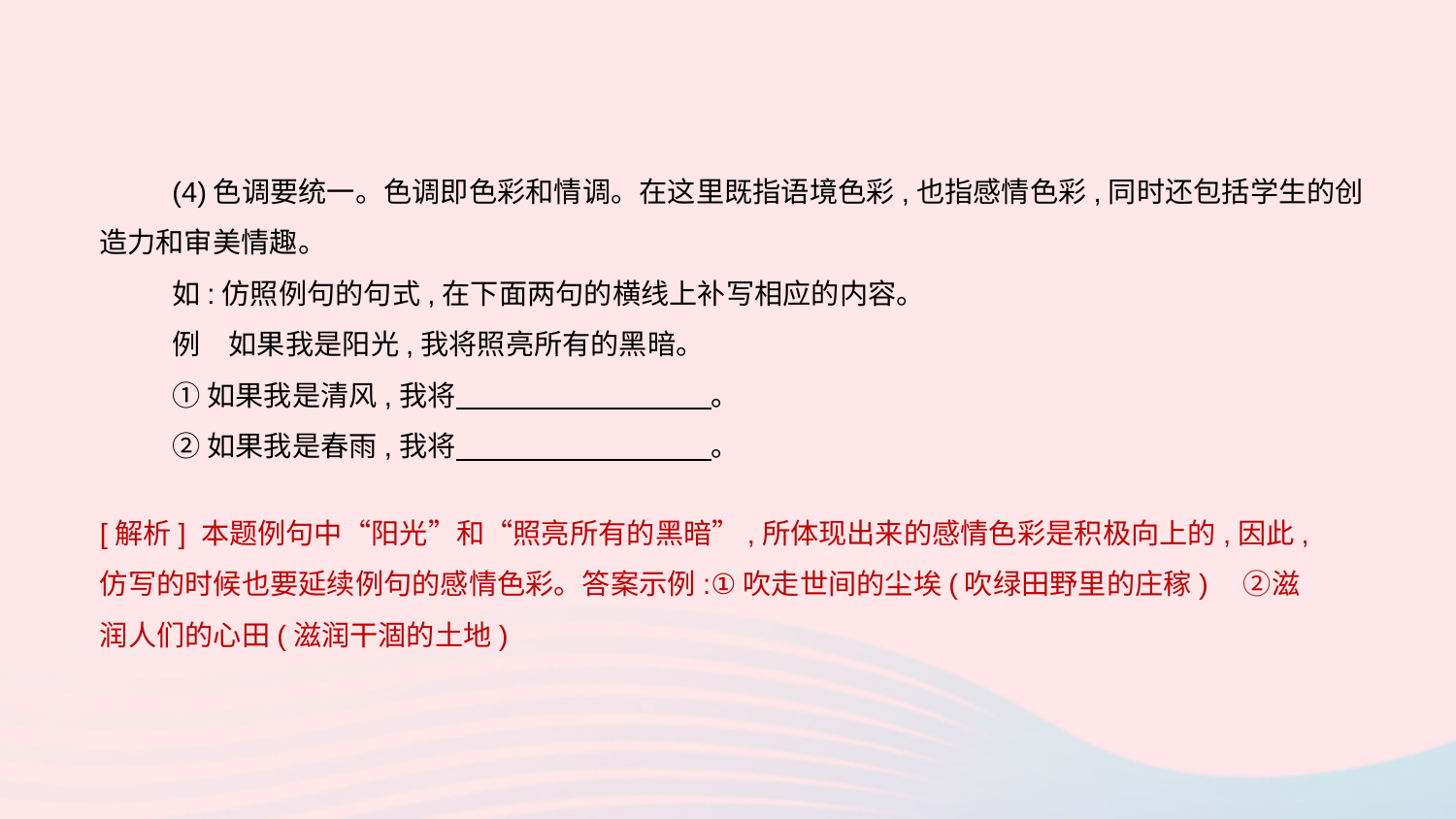

(4)色调要统一。色调即色彩和情调。在这里既指语境色彩,也指感情色彩,同时还包括学生的创造力和审美情趣。
如:仿照例句的句式,在下面两句的横线上补写相应的内容。
例　如果我是阳光,我将照亮所有的黑暗。
①如果我是清风,我将　　　　　　　　　。
②如果我是春雨,我将　　　　　　　　　。
[解析] 本题例句中“阳光”和“照亮所有的黑暗”,所体现出来的感情色彩是积极向上的,因此,仿写的时候也要延续例句的感情色彩。答案示例:①吹走世间的尘埃(吹绿田野里的庄稼)　②滋润人们的心田(滋润干涸的土地)